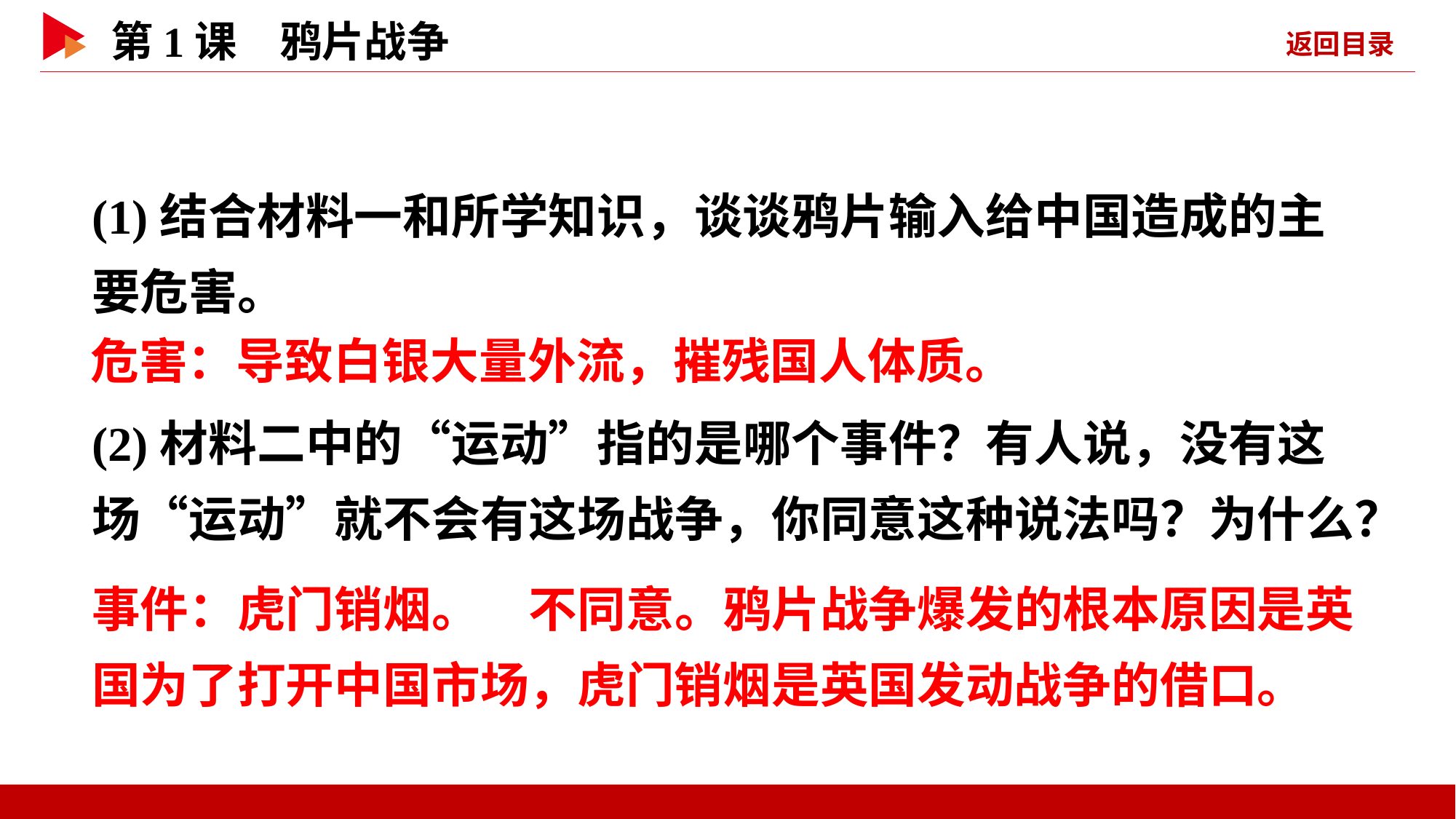

(1)结合材料一和所学知识，谈谈鸦片输入给中国造成的主要危害。

(2)材料二中的“运动”指的是哪个事件？有人说，没有这场“运动”就不会有这场战争，你同意这种说法吗？为什么？
危害：导致白银大量外流，摧残国人体质。
事件：虎门销烟。　不同意。鸦片战争爆发的根本原因是英国为了打开中国市场，虎门销烟是英国发动战争的借口。